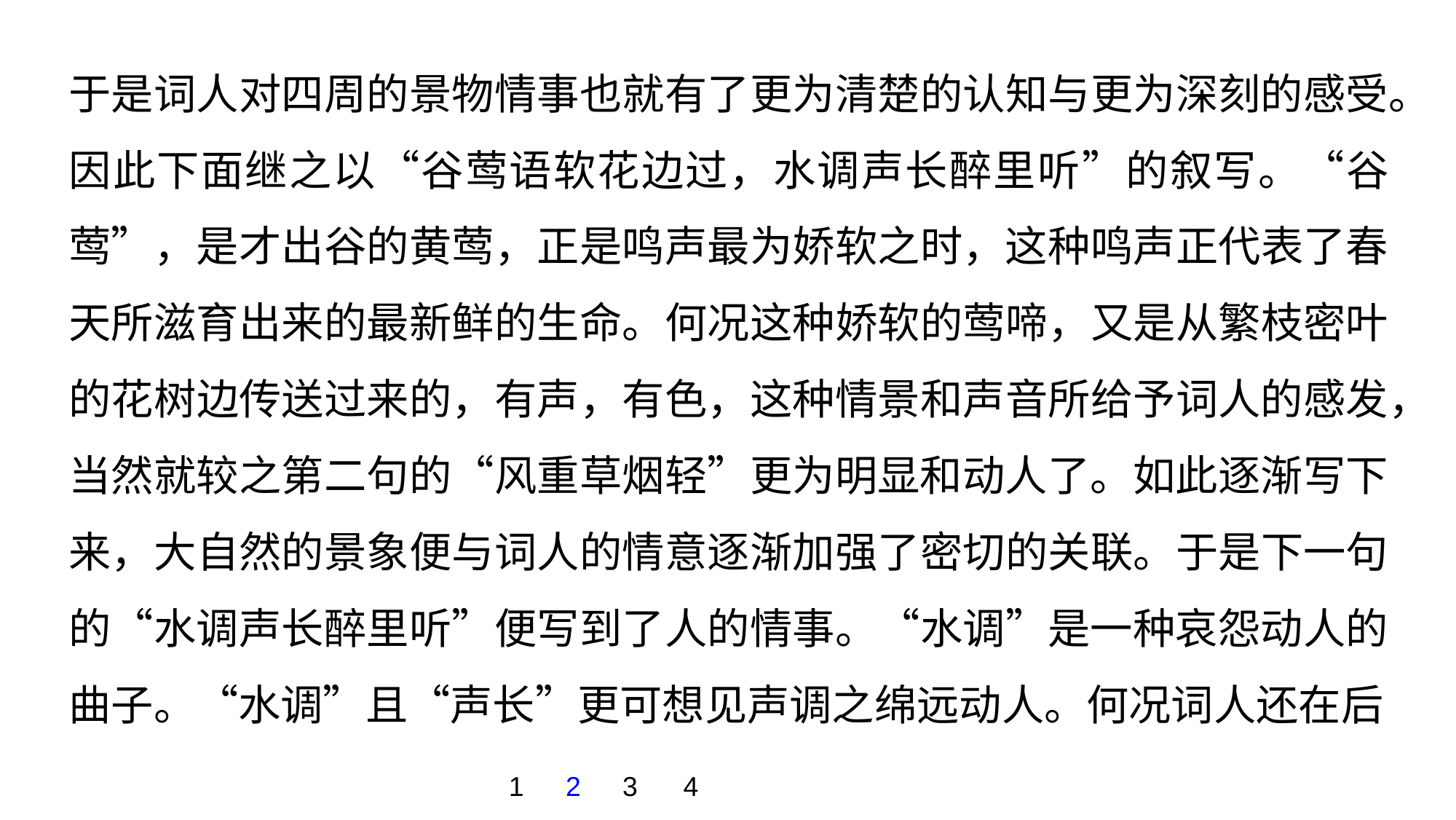

于是词人对四周的景物情事也就有了更为清楚的认知与更为深刻的感受。因此下面继之以“谷莺语软花边过，水调声长醉里听”的叙写。“谷莺”，是才出谷的黄莺，正是鸣声最为娇软之时，这种鸣声正代表了春天所滋育出来的最新鲜的生命。何况这种娇软的莺啼，又是从繁枝密叶的花树边传送过来的，有声，有色，这种情景和声音所给予词人的感发，当然就较之第二句的“风重草烟轻”更为明显和动人了。如此逐渐写下来，大自然的景象便与词人的情意逐渐加强了密切的关联。于是下一句的“水调声长醉里听”便写到了人的情事。“水调”是一种哀怨动人的曲子。“水调”且“声长”更可想见声调之绵远动人。何况词人还在后
1
2
3
4